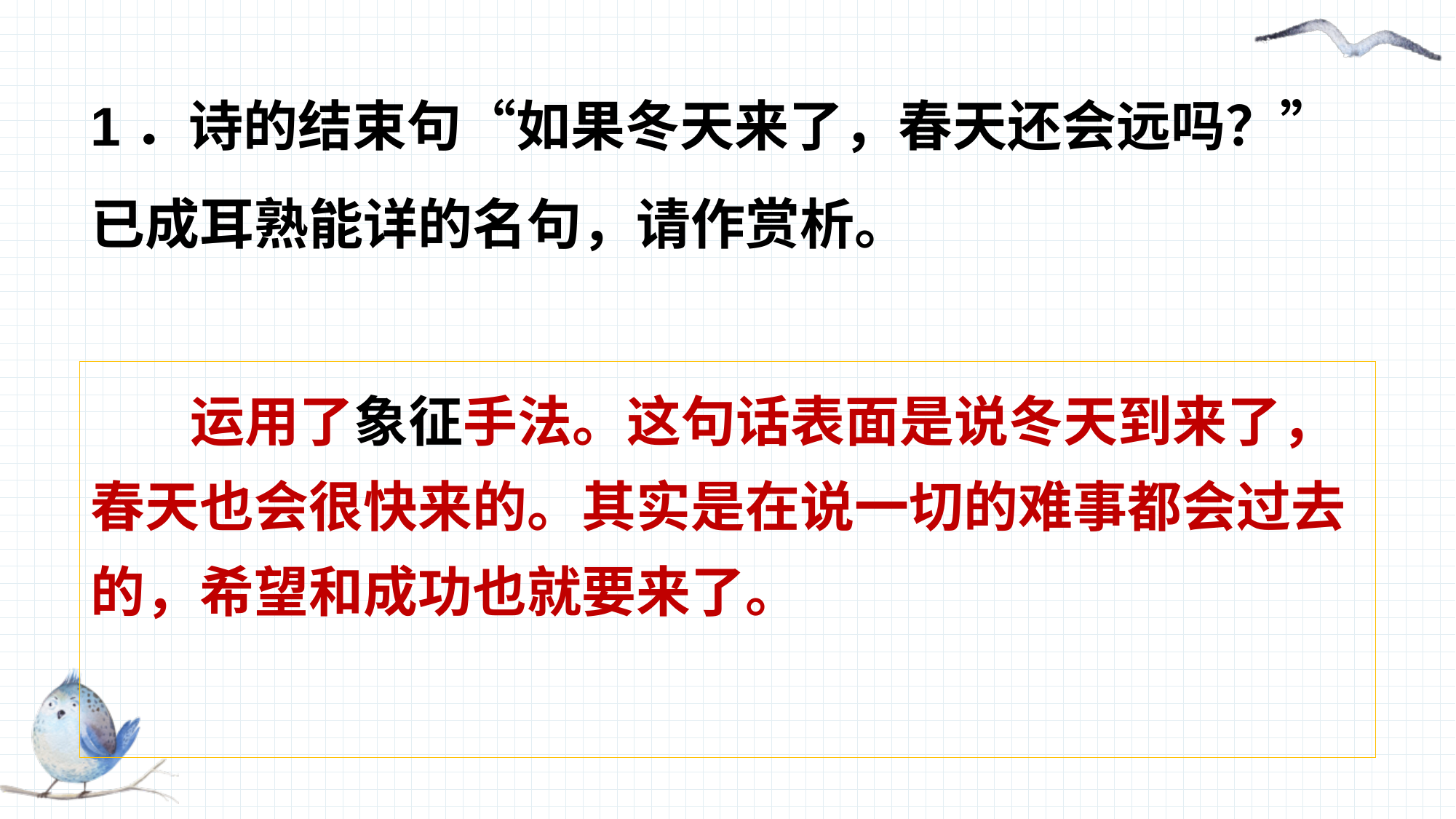

# 1．诗的结束句“如果冬天来了，春天还会远吗？”已成耳熟能详的名句，请作赏析。
       运用了象征手法。这句话表面是说冬天到来了，春天也会很快来的。其实是在说一切的难事都会过去的，希望和成功也就要来了。